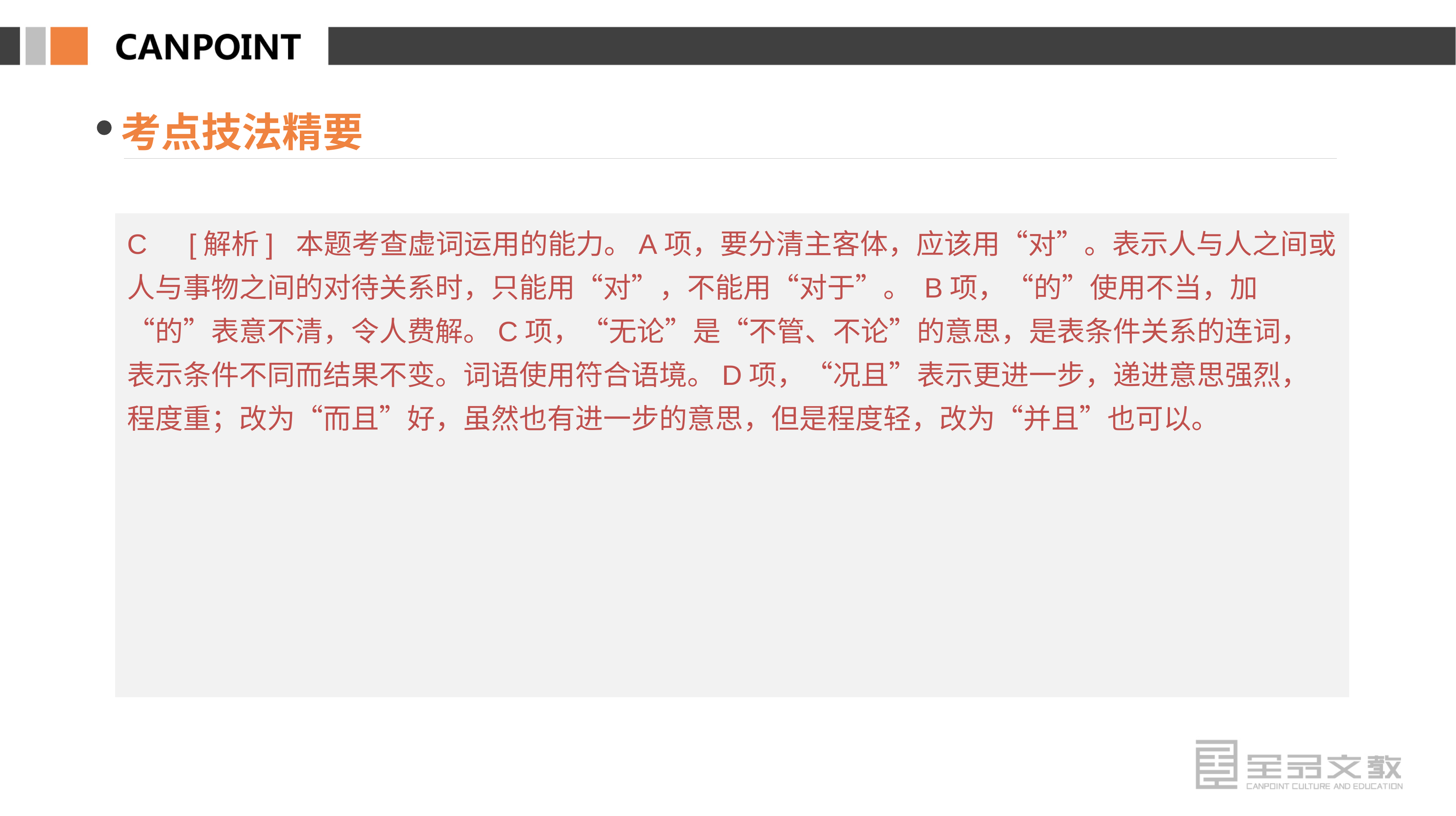

考点技法精要

C　[解析]  本题考查虚词运用的能力。A项，要分清主客体，应该用“对”。表示人与人之间或人与事物之间的对待关系时，只能用“对”，不能用“对于”。 B项，“的”使用不当，加“的”表意不清，令人费解。C项，“无论”是“不管、不论”的意思，是表条件关系的连词，表示条件不同而结果不变。词语使用符合语境。D项，“况且”表示更进一步，递进意思强烈，程度重；改为“而且”好，虽然也有进一步的意思，但是程度轻，改为“并且”也可以。